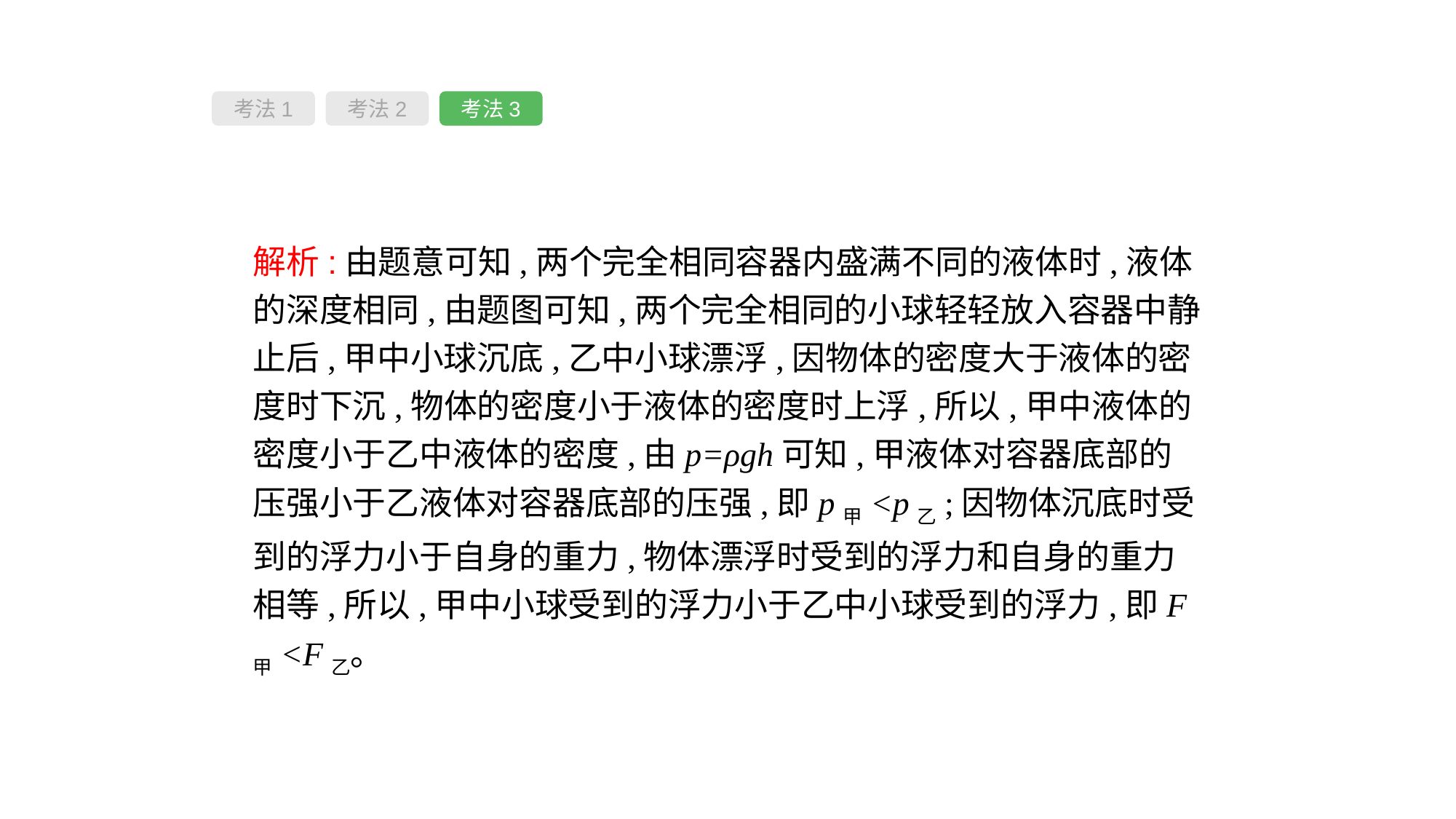

考法1
考法2
考法3
解析:由题意可知,两个完全相同容器内盛满不同的液体时,液体的深度相同,由题图可知,两个完全相同的小球轻轻放入容器中静止后,甲中小球沉底,乙中小球漂浮,因物体的密度大于液体的密度时下沉,物体的密度小于液体的密度时上浮,所以,甲中液体的密度小于乙中液体的密度,由p=ρgh可知,甲液体对容器底部的压强小于乙液体对容器底部的压强,即p甲<p乙;因物体沉底时受到的浮力小于自身的重力,物体漂浮时受到的浮力和自身的重力相等,所以,甲中小球受到的浮力小于乙中小球受到的浮力,即F甲<F乙。